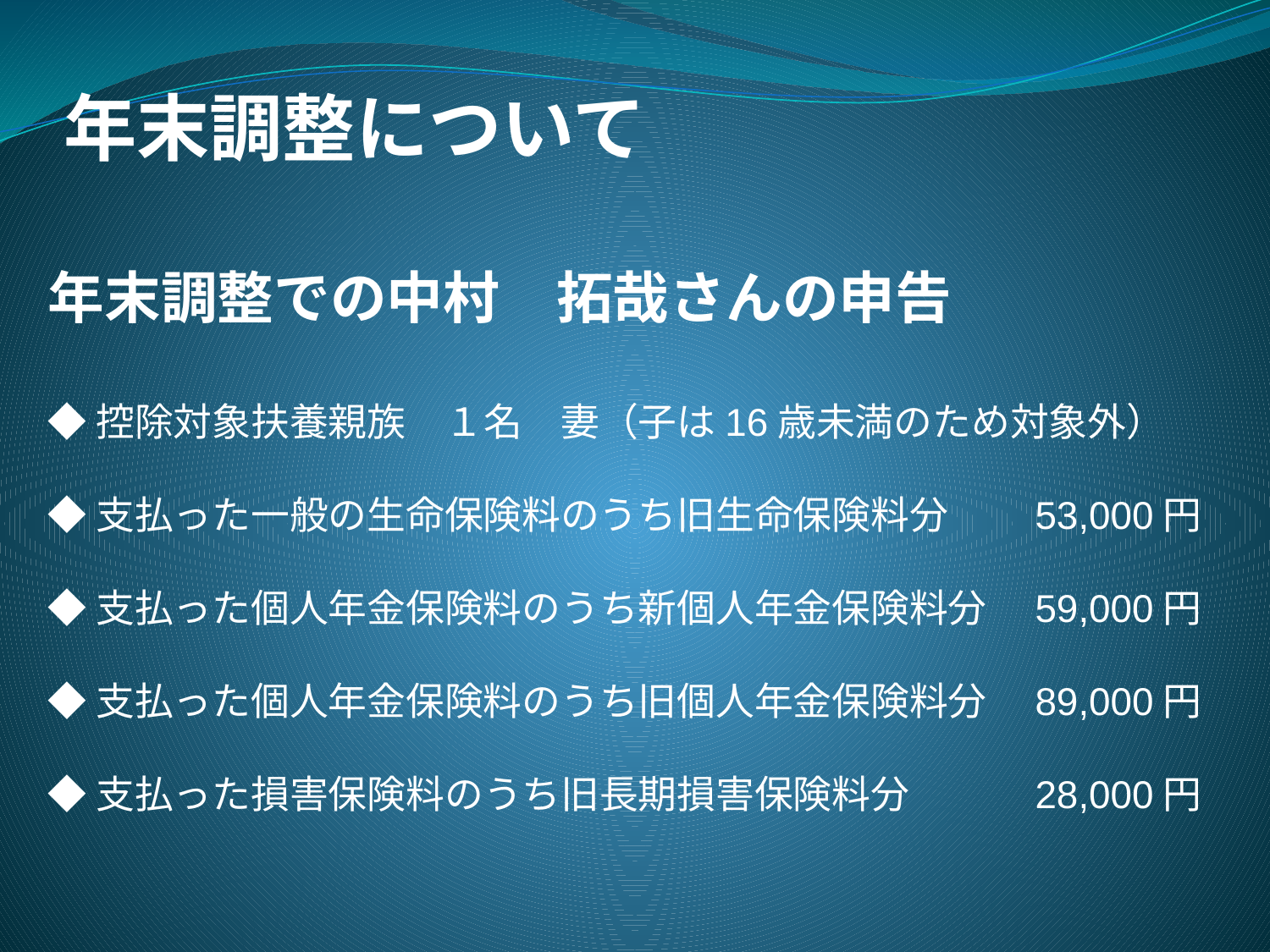

年末調整について
年末調整での中村　拓哉さんの申告

◆控除対象扶養親族　１名　妻（子は16歳未満のため対象外）

◆支払った一般の生命保険料のうち旧生命保険料分　　53,000円

◆支払った個人年金保険料のうち新個人年金保険料分　59,000円

◆支払った個人年金保険料のうち旧個人年金保険料分　89,000円

◆支払った損害保険料のうち旧長期損害保険料分　　　28,000円